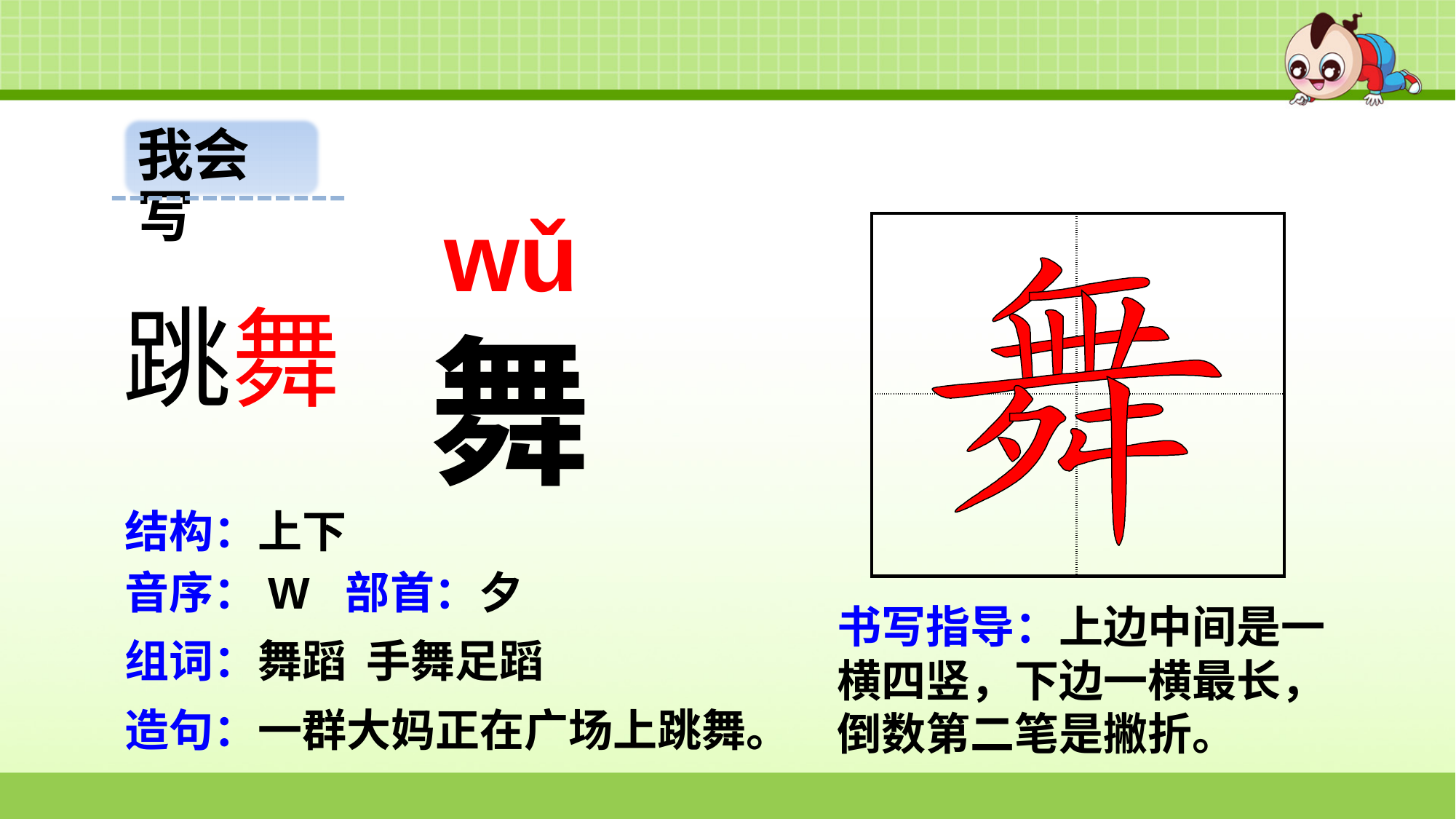

我会写

wǔ
|  |  |
| --- | --- |
|  |  |

跳舞

舞

结构：上下
音序：W  部首：夕
书写指导：上边中间是一横四竖，下边一横最长，倒数第二笔是撇折。
组词：舞蹈  手舞足蹈
造句：一群大妈正在广场上跳舞。